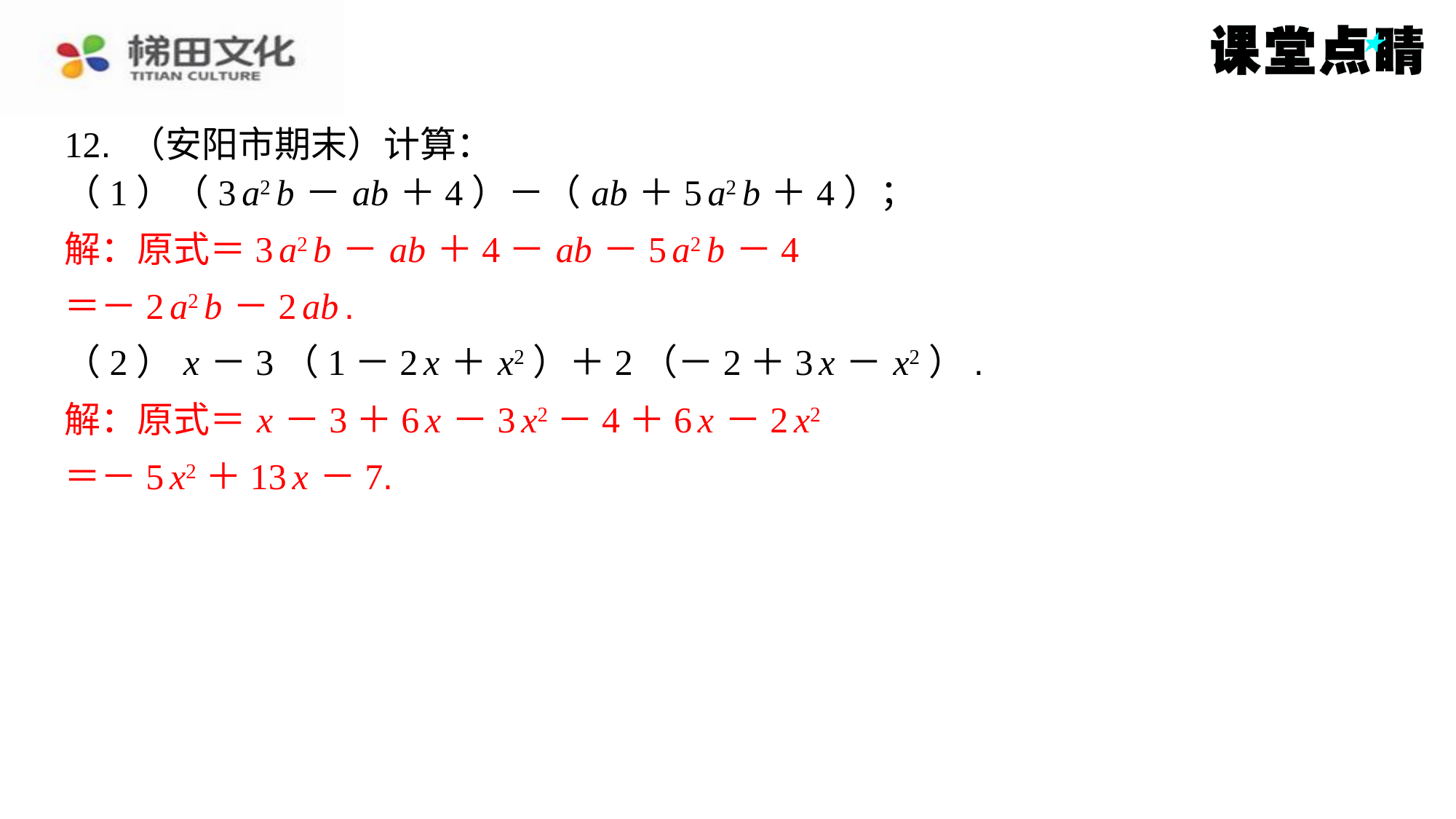

12. （安阳市期末）计算：
（1）（3 a2 b － ab ＋4）－（ ab ＋5 a2 b ＋4）；
解：原式＝3 a2 b － ab ＋4－ ab －5 a2 b －4
＝－2 a2 b －2 ab .
（2） x －3（1－2 x ＋ x2）＋2（－2＋3 x － x2）.
解：原式＝ x －3＋6 x －3 x2－4＋6 x －2 x2
＝－5 x2＋13 x －7.
解：原式＝3 a2 b － ab ＋4－ ab －5 a2 b －4
＝－2 a2 b －2 ab .
解：原式＝ x －3＋6 x －3 x2－4＋6 x －2 x2
＝－5 x2＋13 x －7.